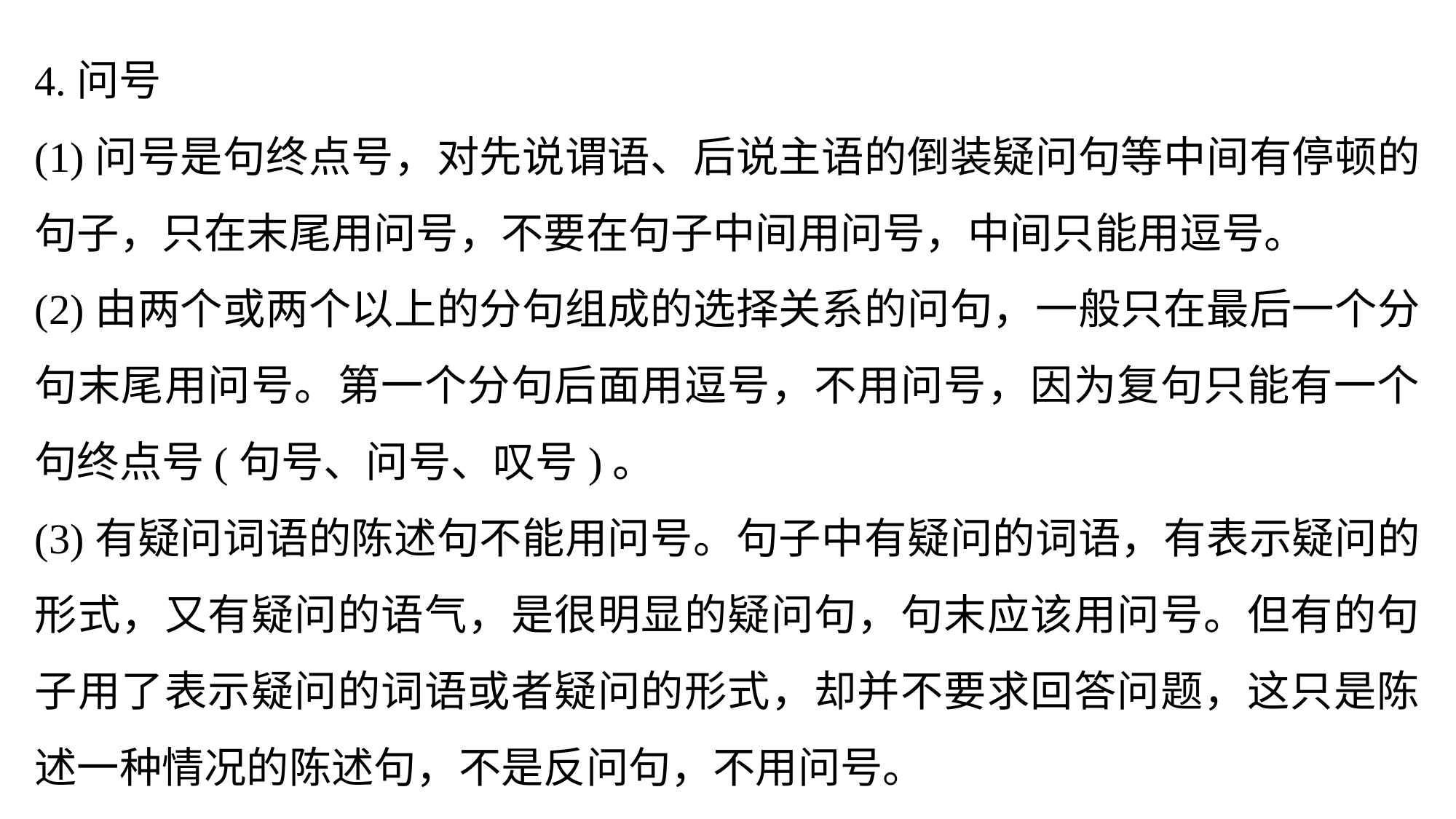

4.问号
(1)问号是句终点号，对先说谓语、后说主语的倒装疑问句等中间有停顿的句子，只在末尾用问号，不要在句子中间用问号，中间只能用逗号。
(2)由两个或两个以上的分句组成的选择关系的问句，一般只在最后一个分句末尾用问号。第一个分句后面用逗号，不用问号，因为复句只能有一个句终点号(句号、问号、叹号)。
(3)有疑问词语的陈述句不能用问号。句子中有疑问的词语，有表示疑问的形式，又有疑问的语气，是很明显的疑问句，句末应该用问号。但有的句子用了表示疑问的词语或者疑问的形式，却并不要求回答问题，这只是陈述一种情况的陈述句，不是反问句，不用问号。